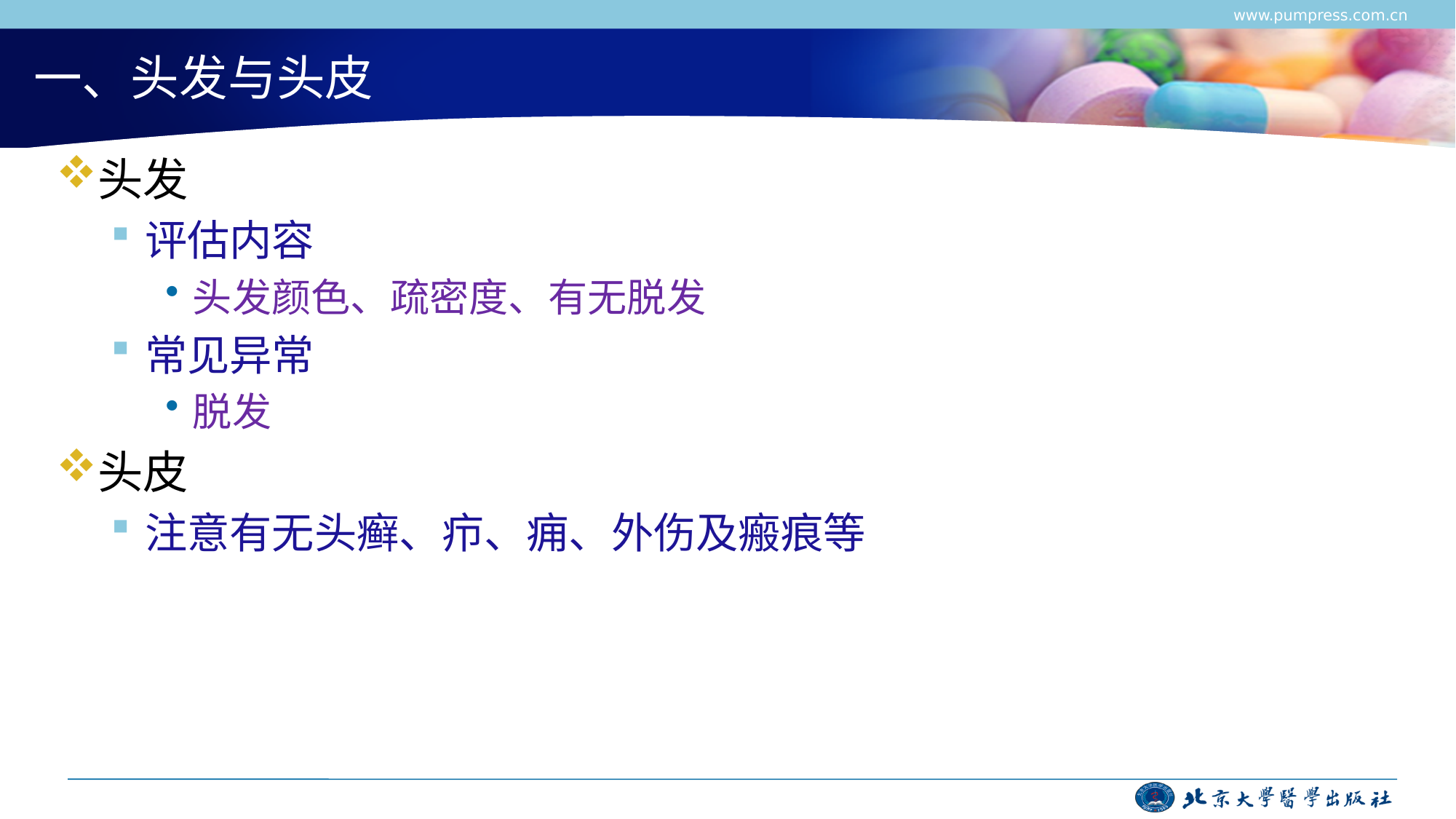

www.pumpress.com.cn
# 一、头发与头皮
头发
评估内容
头发颜色、疏密度、有无脱发
常见异常
脱发
头皮
注意有无头癣、疖、痈、外伤及瘢痕等